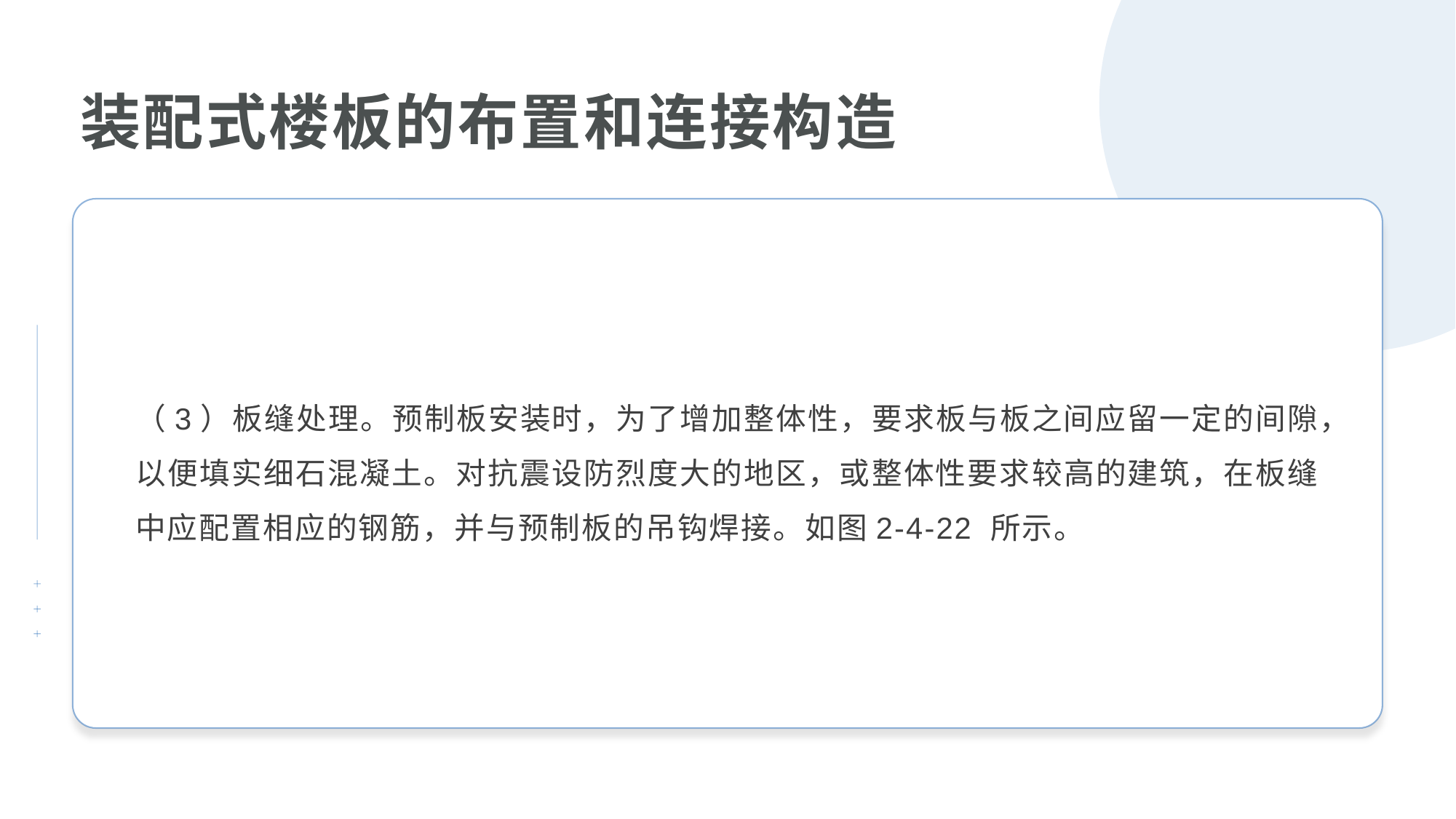

装配式楼板的布置和连接构造

（3）板缝处理。预制板安装时，为了增加整体性，要求板与板之间应留一定的间隙，以便填实细石混凝土。对抗震设防烈度大的地区，或整体性要求较高的建筑，在板缝中应配置相应的钢筋，并与预制板的吊钩焊接。如图2-4-22 所示。